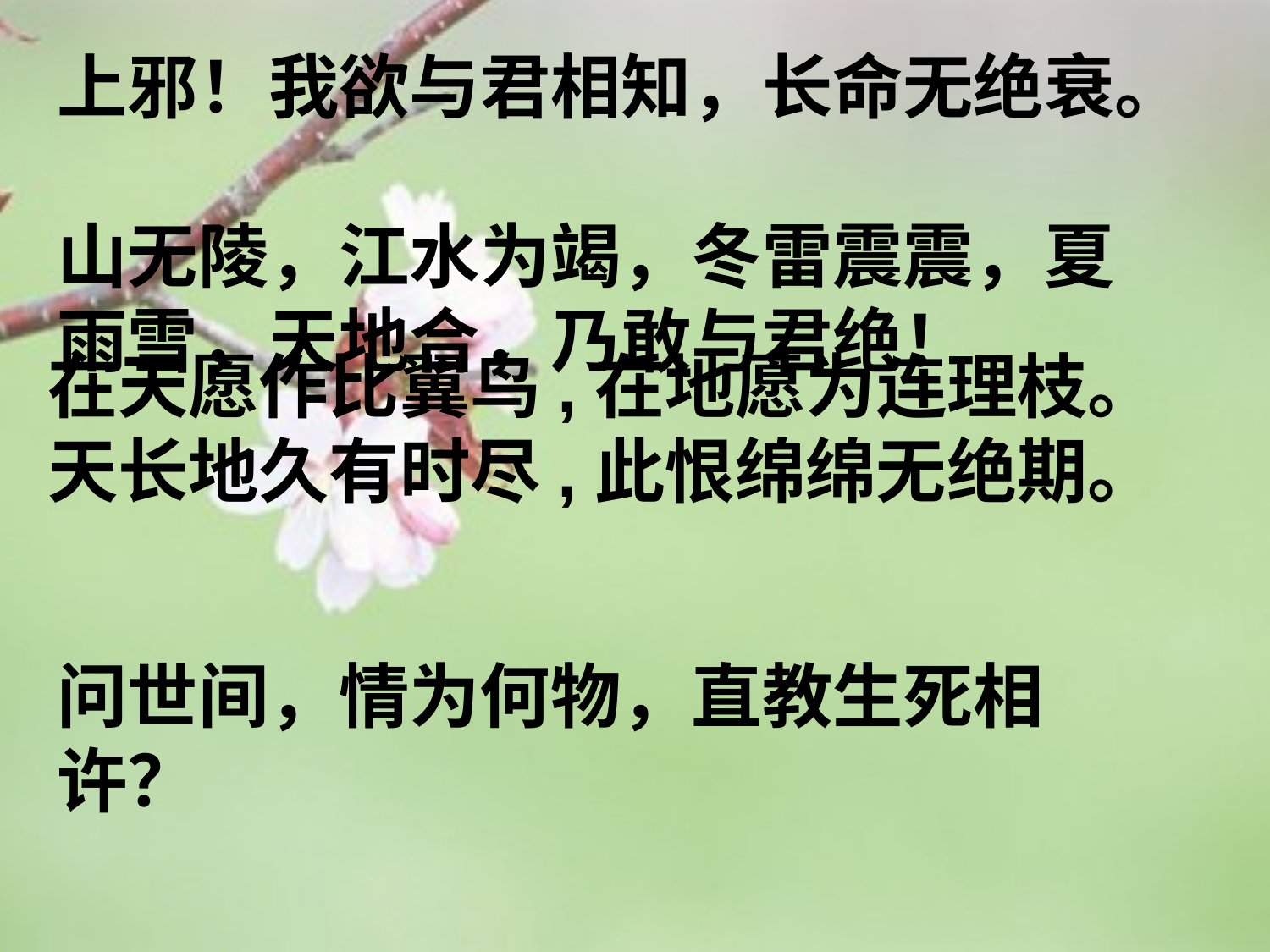

上邪！我欲与君相知，长命无绝衰。
山无陵，江水为竭，冬雷震震，夏雨雪，天地合，乃敢与君绝！
在天愿作比翼鸟,在地愿为连理枝。 天长地久有时尽,此恨绵绵无绝期。
问世间，情为何物，直教生死相许？